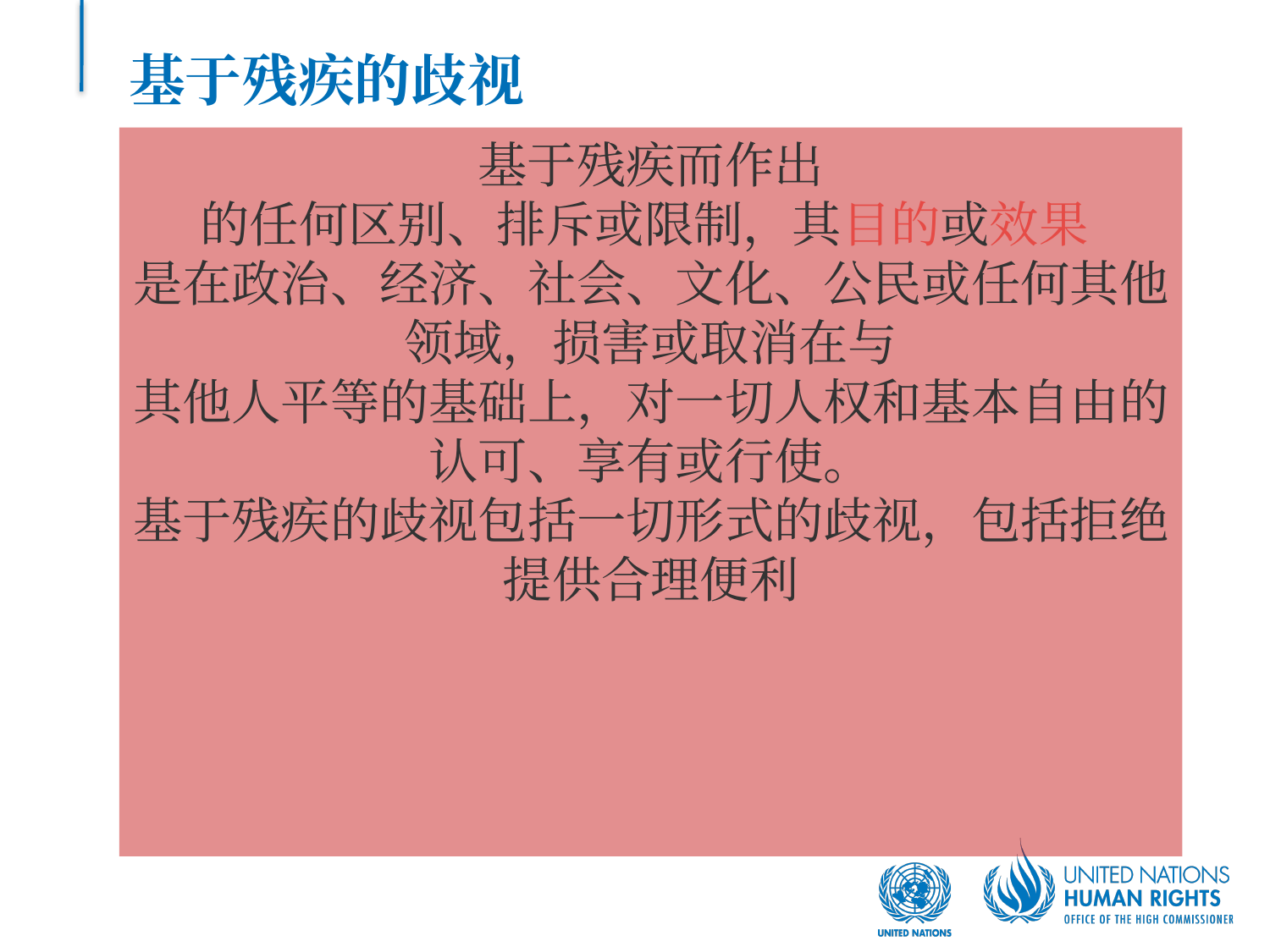

# 基于残疾的歧视
基于残疾而作出
的任何区别、排斥或限制，其目的或效果
是在政治、经济、社会、文化、公民或任何其他领域，损害或取消在与
其他人平等的基础上，对一切人权和基本自由的
认可、享有或行使。
基于残疾的歧视包括一切形式的歧视，包括拒绝提供合理便利